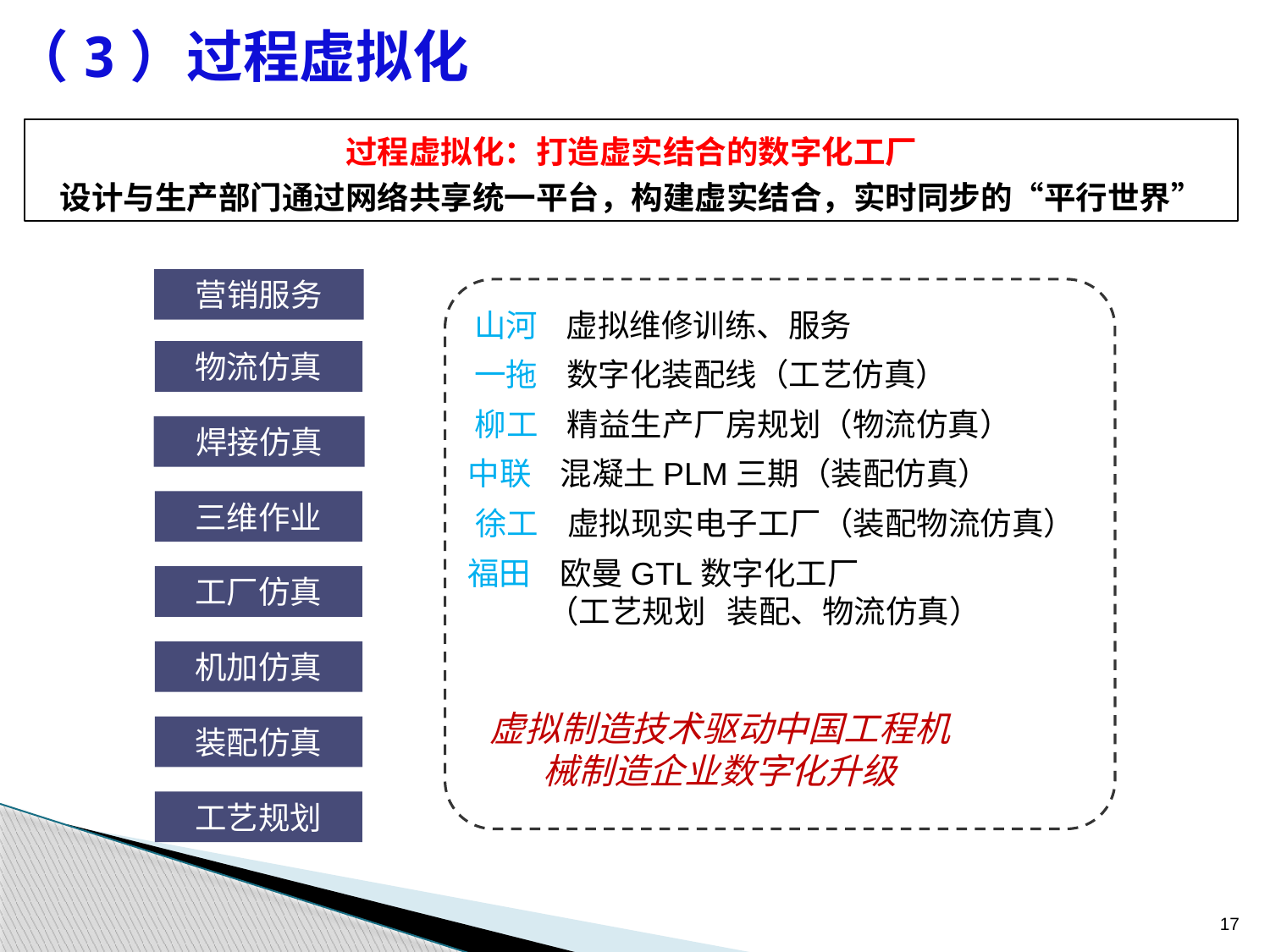

# （3）过程虚拟化
过程虚拟化：打造虚实结合的数字化工厂
设计与生产部门通过网络共享统一平台，构建虚实结合，实时同步的“平行世界”
营销服务

山河    虚拟维修训练、服务
物流仿真
一拖    数字化装配线（工艺仿真）
柳工    精益生产厂房规划（物流仿真）
焊接仿真
中联    混凝土PLM三期（装配仿真）
三维作业
徐工    虚拟现实电子工厂（装配物流仿真）
福田    欧曼GTL数字化工厂
          （工艺规划   装配、物流仿真）
工厂仿真
机加仿真
虚拟制造技术驱动中国工程机械制造企业数字化升级
装配仿真
工艺规划
17